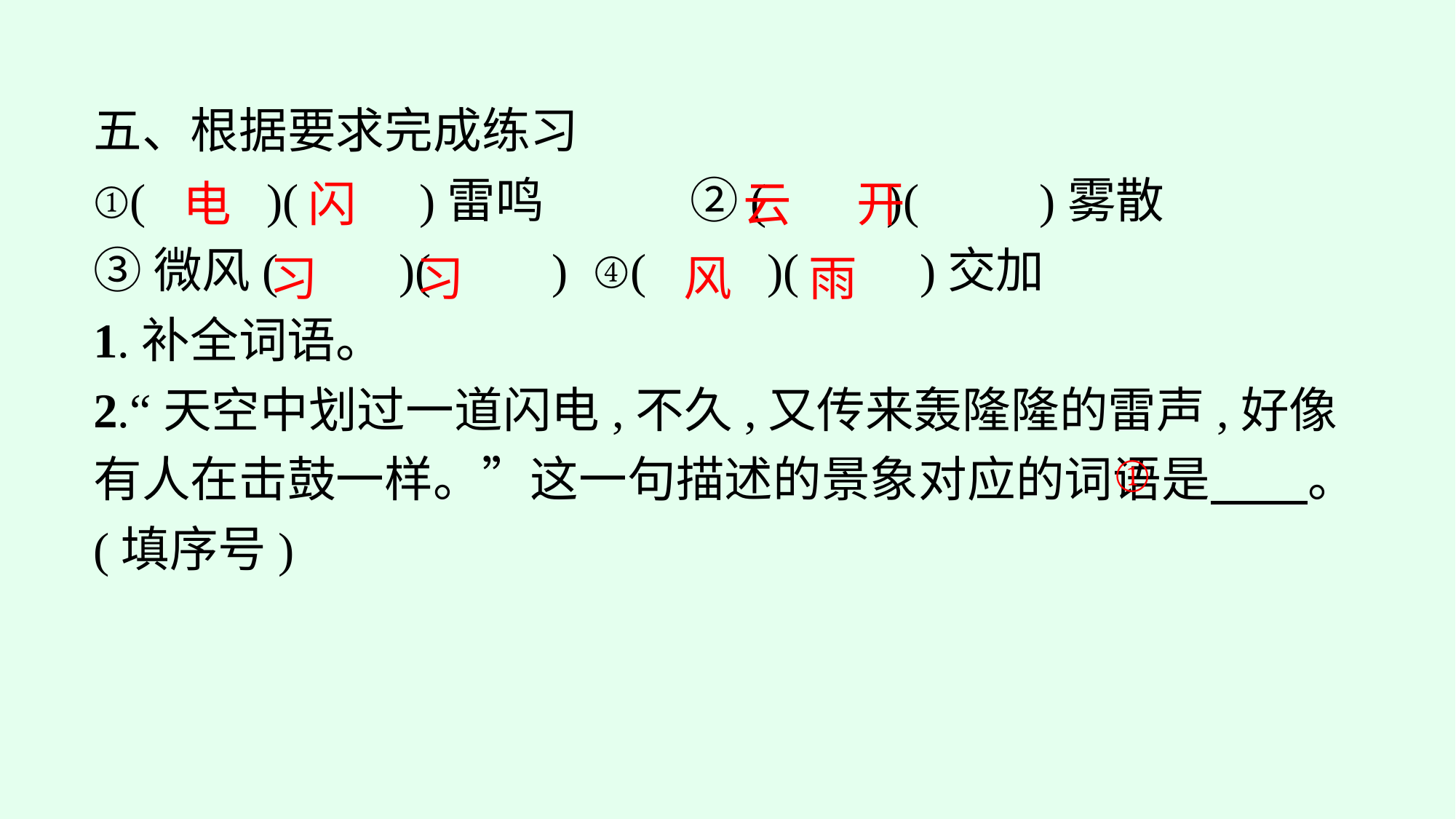

五、根据要求完成练习
①(　　)(　　)雷鸣　　　②(　　)(　　)雾散
③微风(　　)(　　)	④(　　)(　　)交加
1.补全词语。
2.“天空中划过一道闪电,不久,又传来轰隆隆的雷声,好像有人在击鼓一样。”这一句描述的景象对应的词语是　　。(填序号)
云      开
电       闪
风       雨
习         习
①